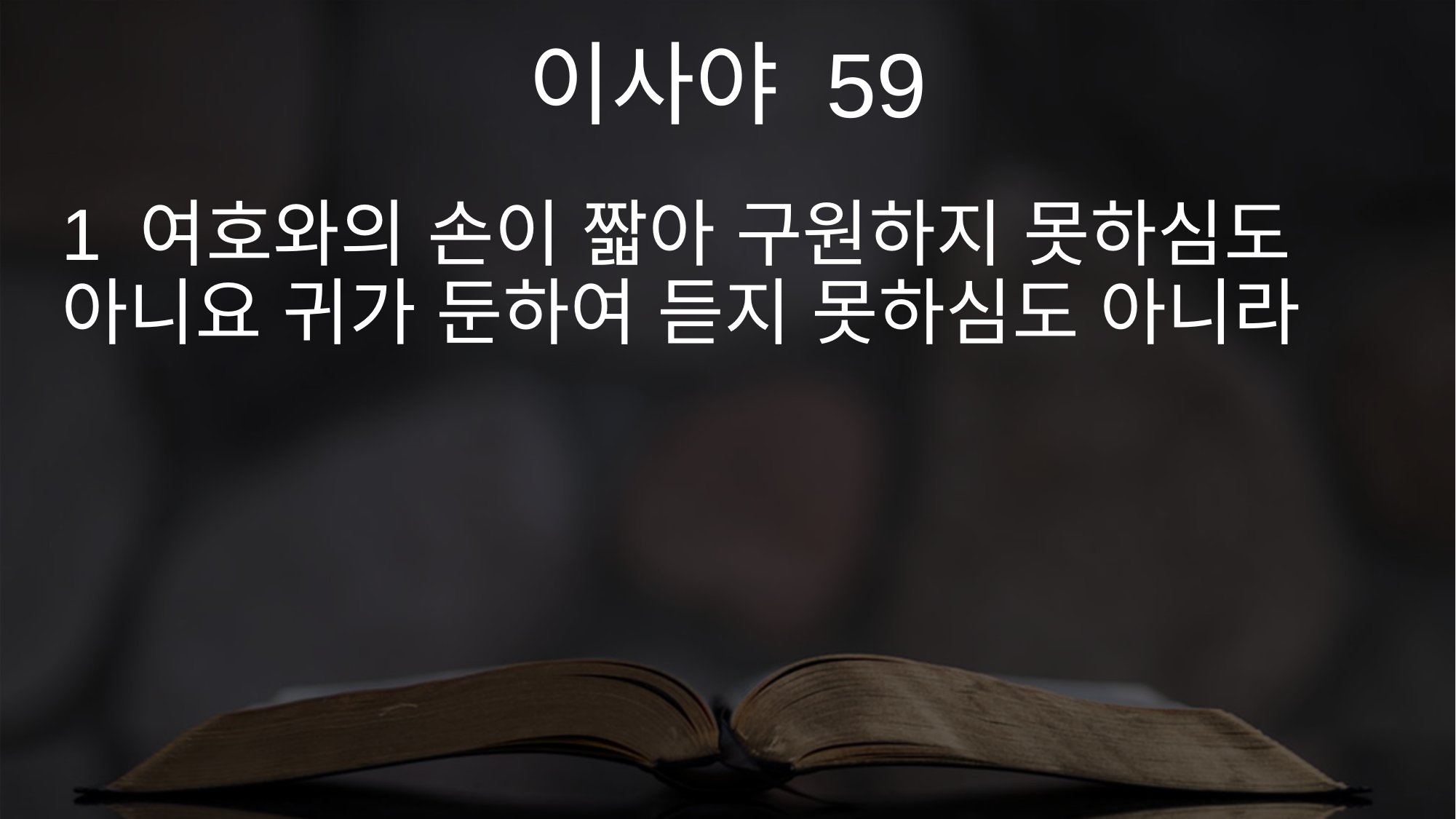

이사야 59
1 여호와의 손이 짧아 구원하지 못하심도 아니요 귀가 둔하여 듣지 못하심도 아니라